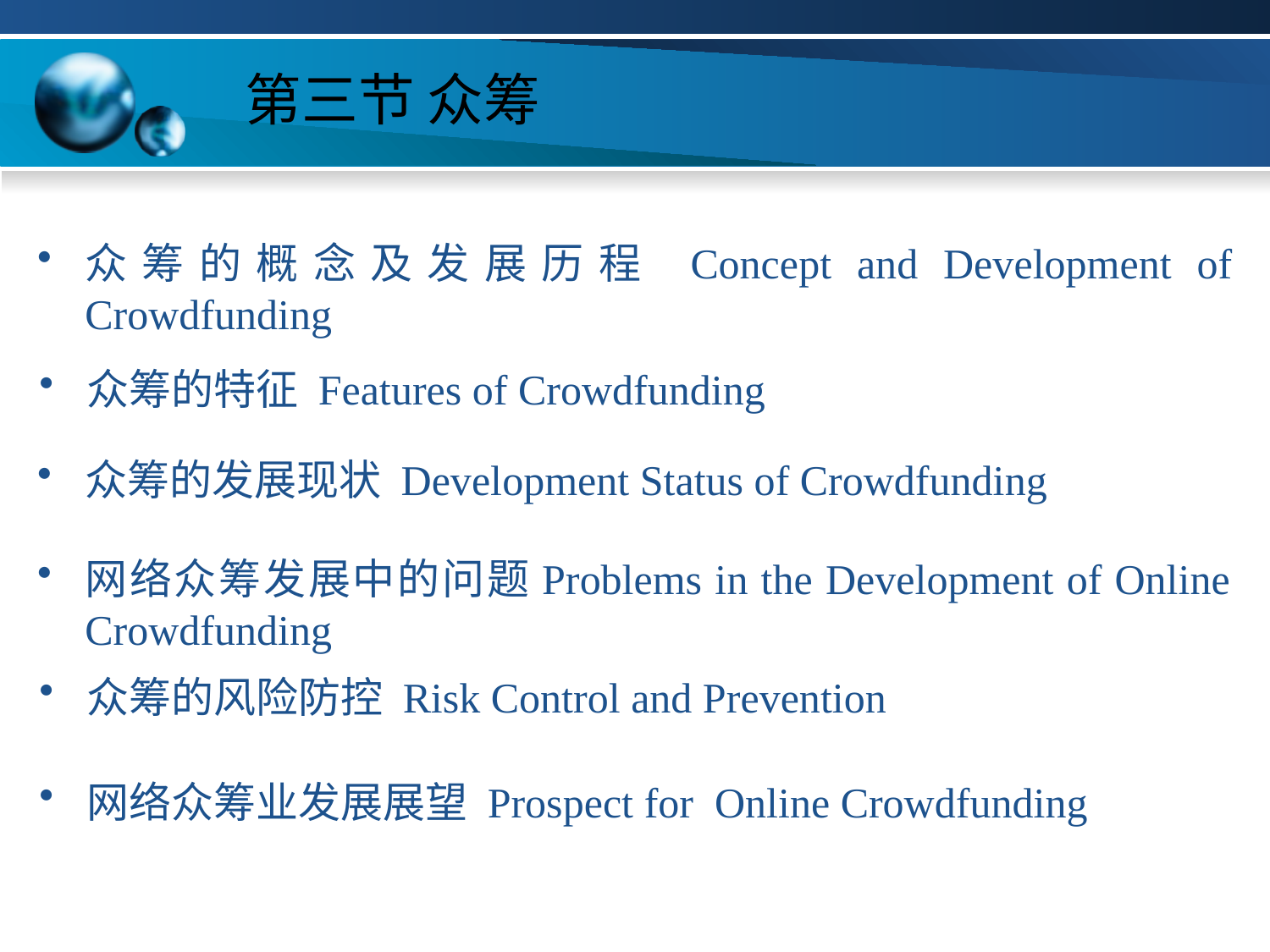

# 第三节 众筹
众筹的概念及发展历程 Concept and Development of Crowdfunding
众筹的特征 Features of Crowdfunding
众筹的发展现状 Development Status of Crowdfunding
网络众筹发展中的问题Problems in the Development of Online Crowdfunding
众筹的风险防控 Risk Control and Prevention
网络众筹业发展展望 Prospect for  Online Crowdfunding